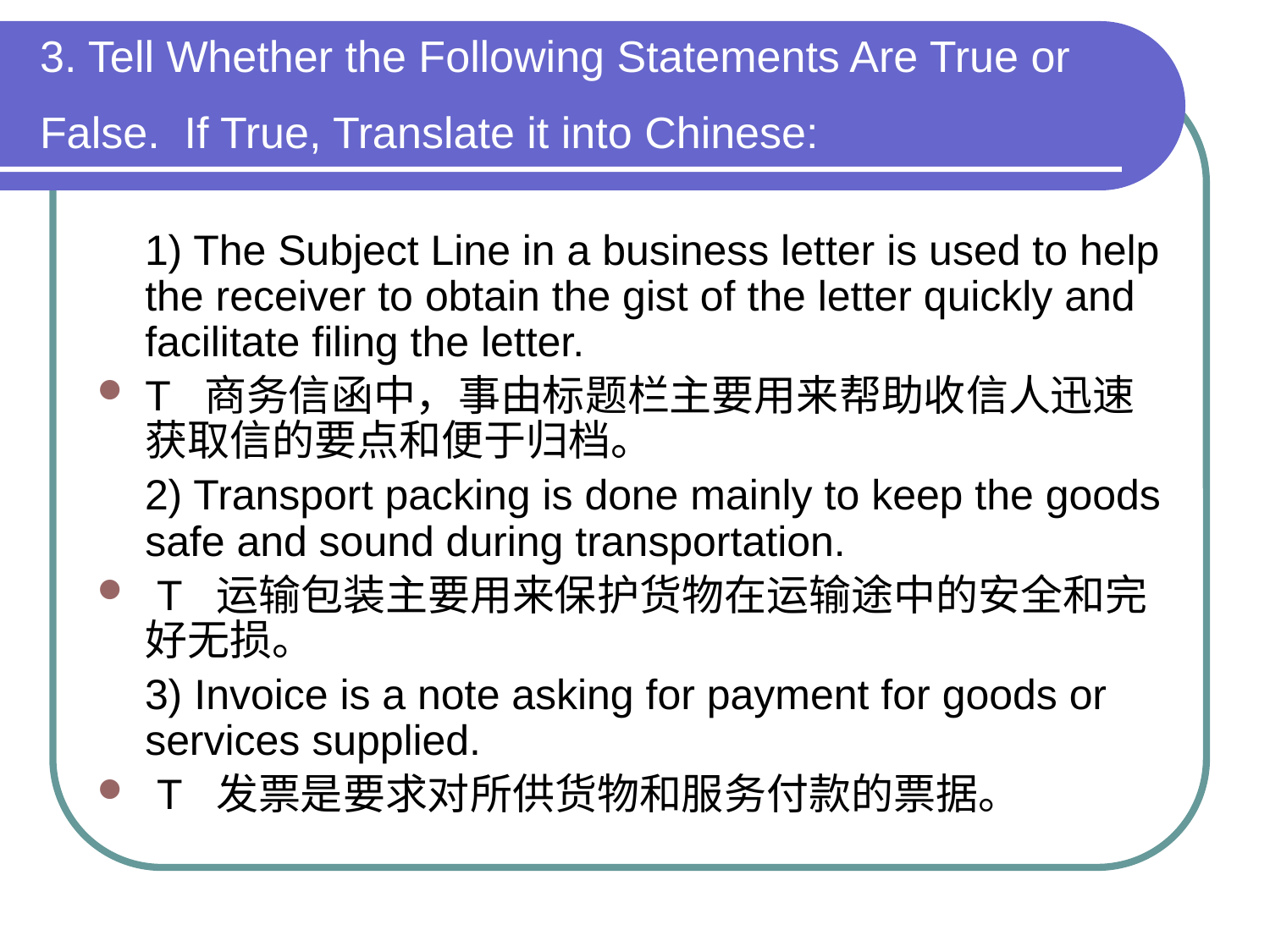

# 3. Tell Whether the Following Statements Are True or False.  If True, Translate it into Chinese:
    1) The Subject Line in a business letter is used to help the receiver to obtain the gist of the letter quickly and facilitate filing the letter.
T  商务信函中，事由标题栏主要用来帮助收信人迅速获取信的要点和便于归档。
    2) Transport packing is done mainly to keep the goods safe and sound during transportation.
 T  运输包装主要用来保护货物在运输途中的安全和完好无损。
    3) Invoice is a note asking for payment for goods or services supplied.
 T  发票是要求对所供货物和服务付款的票据。